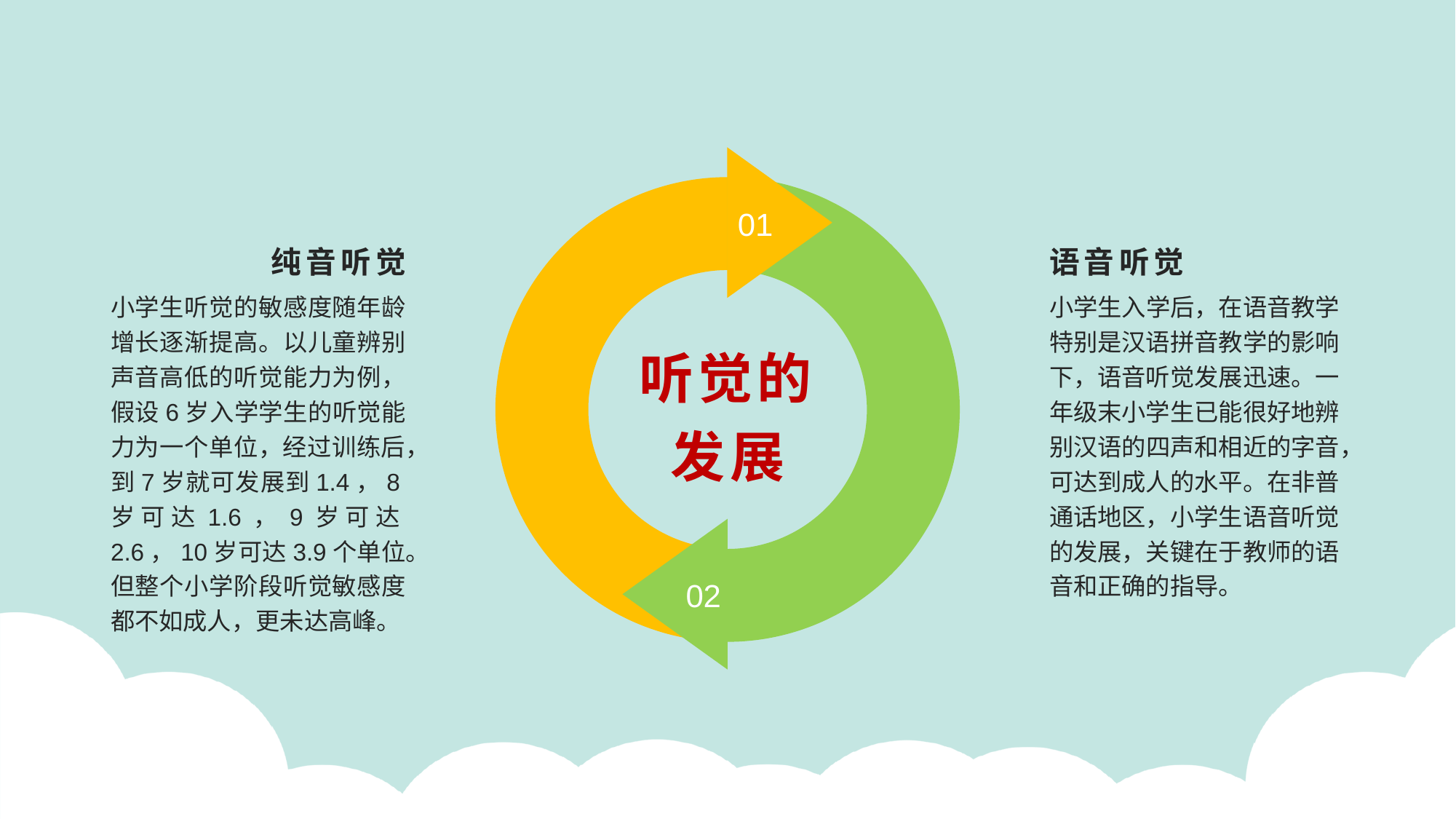

01
纯音听觉
语音听觉
小学生听觉的敏感度随年龄增长逐渐提高。以儿童辨别声音高低的听觉能力为例，假设6岁入学学生的听觉能力为一个单位，经过训练后，到7岁就可发展到1.4，8岁可达1.6，9岁可达2.6，10岁可达3.9个单位。但整个小学阶段听觉敏感度都不如成人，更未达高峰。
小学生入学后，在语音教学特别是汉语拼音教学的影响下，语音听觉发展迅速。一年级末小学生已能很好地辨别汉语的四声和相近的字音，可达到成人的水平。在非普通话地区，小学生语音听觉的发展，关键在于教师的语音和正确的指导。
听觉的发展

02